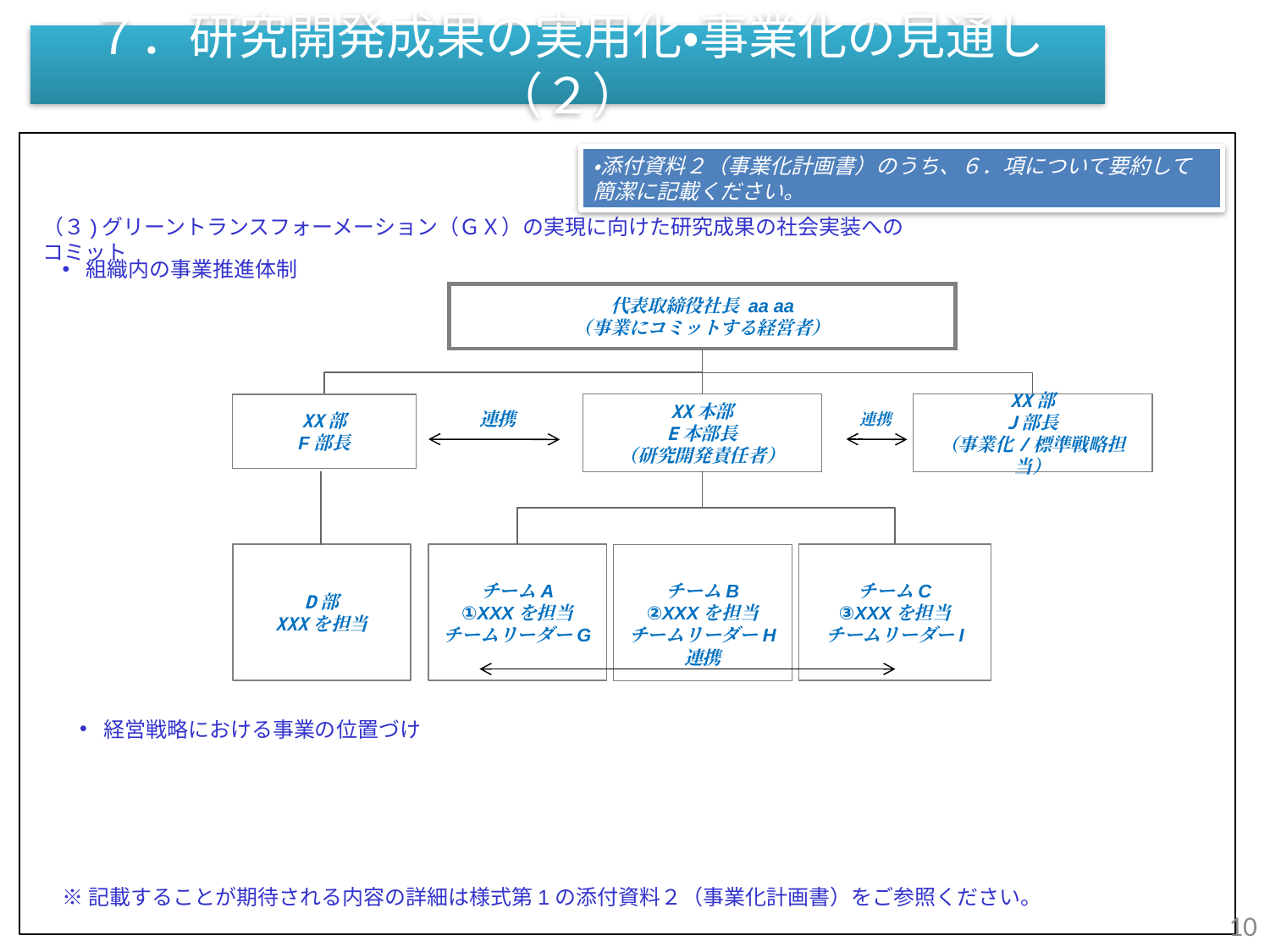

# ７．研究開発成果の実用化・事業化の見通し（２）

・添付資料２（事業化計画書）のうち、６．項について要約して簡潔に記載ください。
（３)グリーントランスフォーメーション（ＧＸ）の実現に向けた研究成果の社会実装へのコミット
組織内の事業推進体制
代表取締役社長 aa aa
（事業にコミットする経営者）
XX部
F部長
XX本部
E本部長
（研究開発責任者）
連携
D部
XXXを担当
チームA
①XXXを担当
チームリーダーG
チームB
②XXXを担当
チームリーダーH
チームC
③XXXを担当
チームリーダーI
連携
XX部
J部長
（事業化/標準戦略担当）
連携
経営戦略における事業の位置づけ
※記載することが期待される内容の詳細は様式第1の添付資料２（事業化計画書）をご参照ください。
10